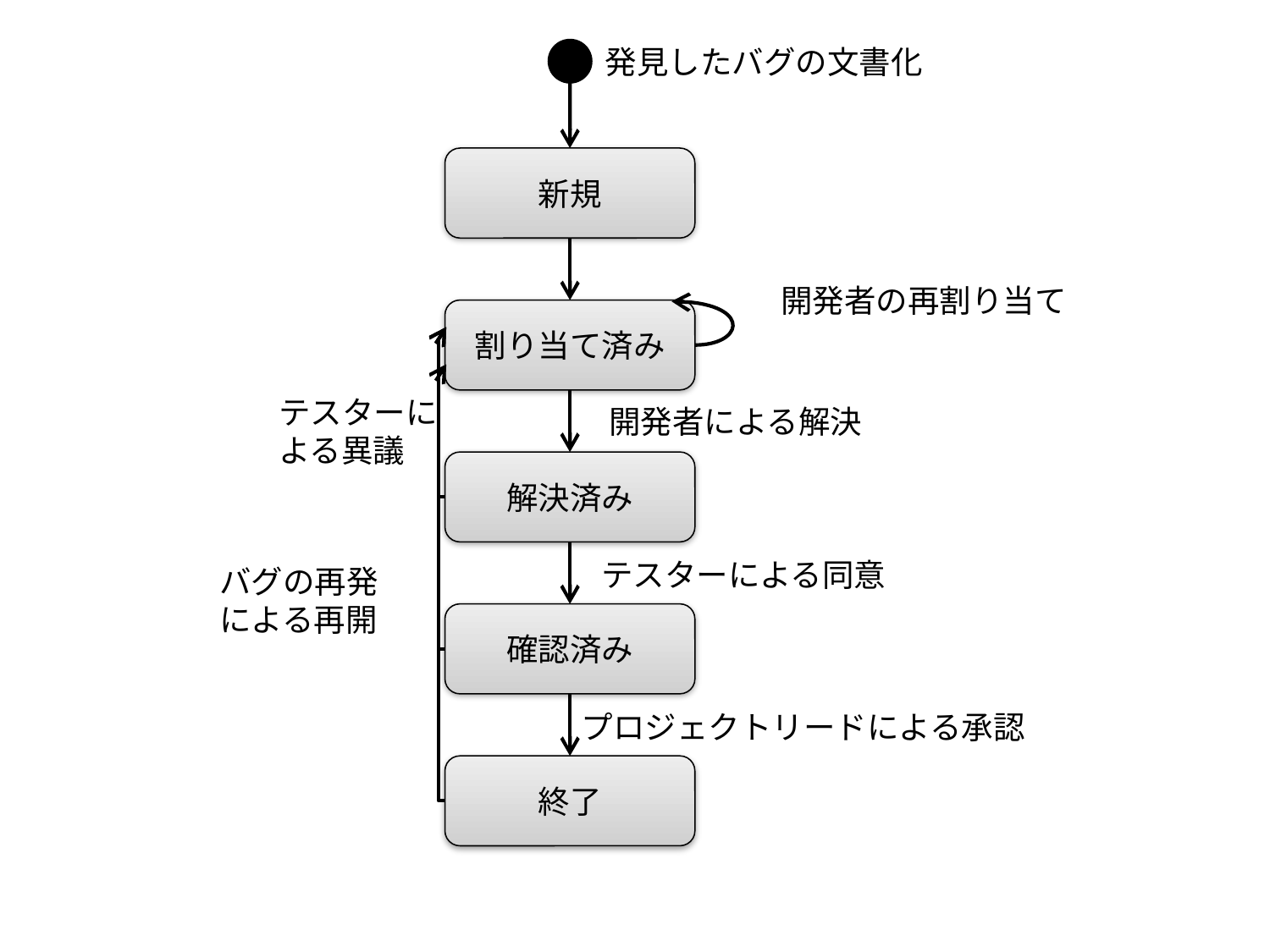

発見したバグの文書化

新規
開発者の再割り当て
割り当て済み
テスターに
よる異議
開発者による解決
解決済み
テスターによる同意
バグの再発
による再開
確認済み
プロジェクトリードによる承認
終了